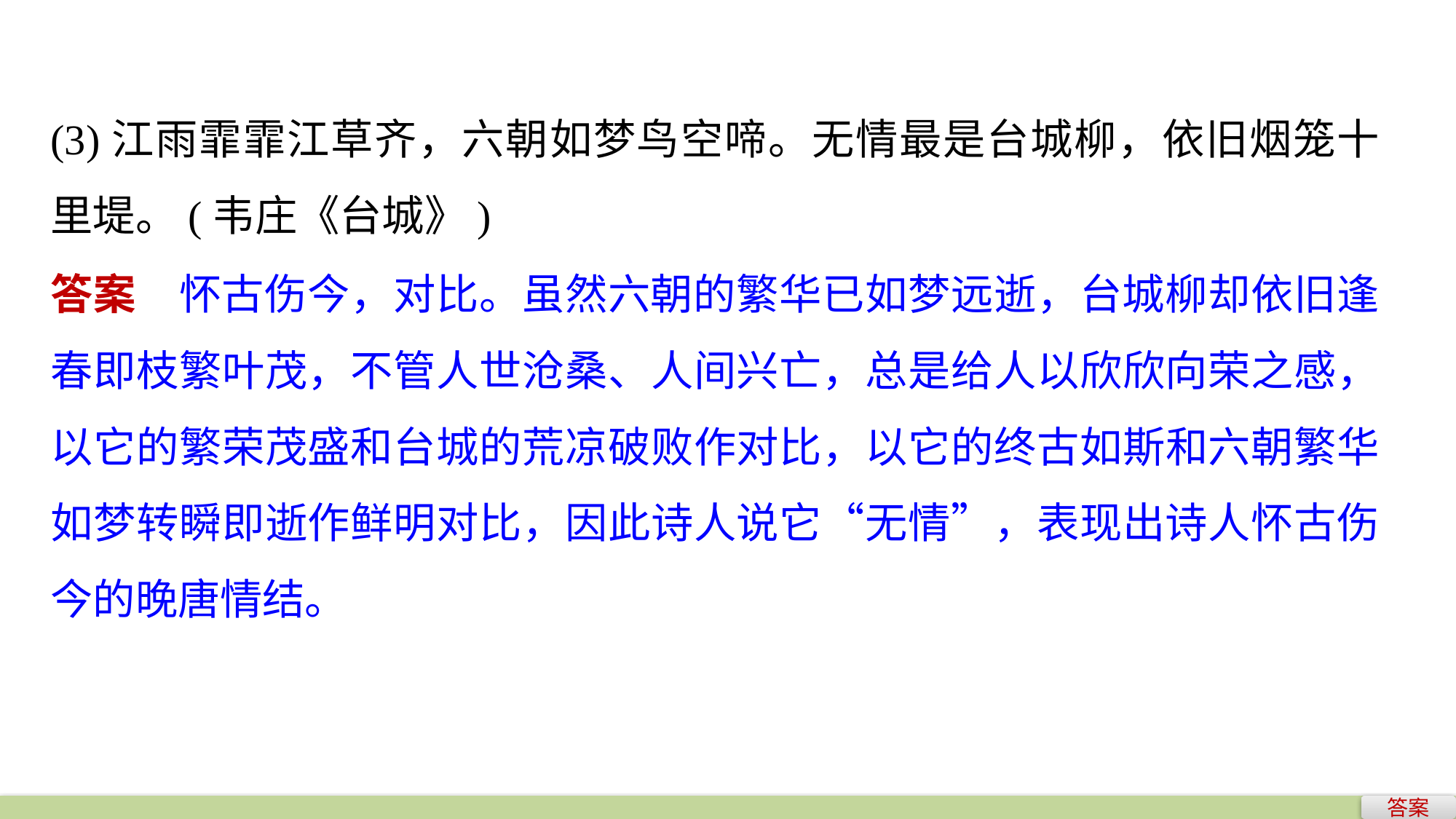

(3)江雨霏霏江草齐，六朝如梦鸟空啼。无情最是台城柳，依旧烟笼十里堤。(韦庄《台城》)
答案　怀古伤今，对比。虽然六朝的繁华已如梦远逝，台城柳却依旧逢春即枝繁叶茂，不管人世沧桑、人间兴亡，总是给人以欣欣向荣之感，以它的繁荣茂盛和台城的荒凉破败作对比，以它的终古如斯和六朝繁华如梦转瞬即逝作鲜明对比，因此诗人说它“无情”，表现出诗人怀古伤今的晚唐情结。

答案